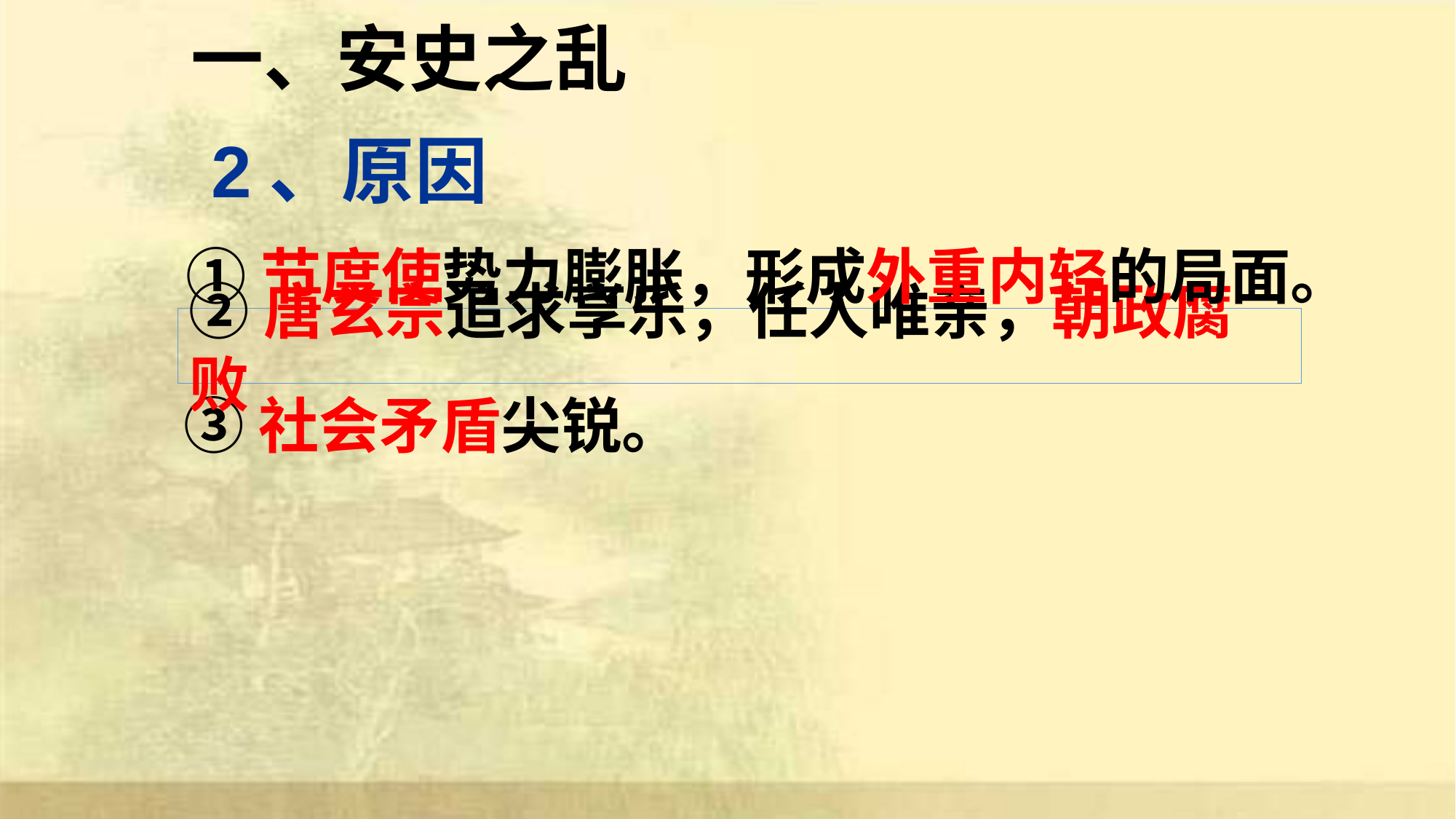

一、安史之乱

2、原因
 ①节度使势力膨胀，形成外重内轻的局面。
②唐玄宗追求享乐，任人唯亲，朝政腐败
 ③社会矛盾尖锐。